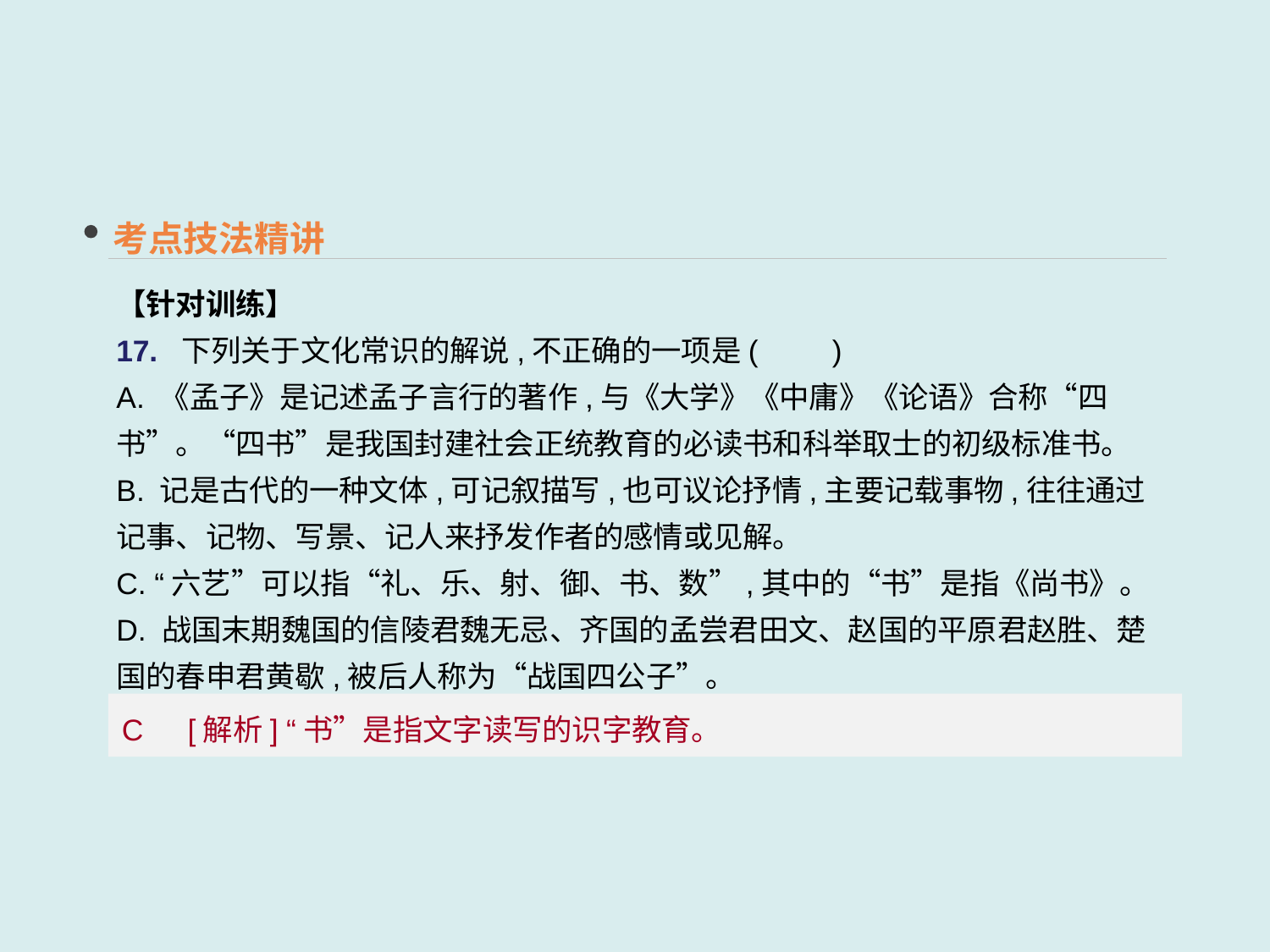

考点技法精讲

【针对训练】
17.  下列关于文化常识的解说,不正确的一项是(　　)
A. 《孟子》是记述孟子言行的著作,与《大学》《中庸》《论语》合称“四书”。“四书”是我国封建社会正统教育的必读书和科举取士的初级标准书。
B. 记是古代的一种文体,可记叙描写,也可议论抒情,主要记载事物,往往通过记事、记物、写景、记人来抒发作者的感情或见解。
C. “六艺”可以指“礼、乐、射、御、书、数”,其中的“书”是指《尚书》。
D. 战国末期魏国的信陵君魏无忌、齐国的孟尝君田文、赵国的平原君赵胜、楚国的春申君黄歇,被后人称为“战国四公子”。

C　[解析] “书”是指文字读写的识字教育。